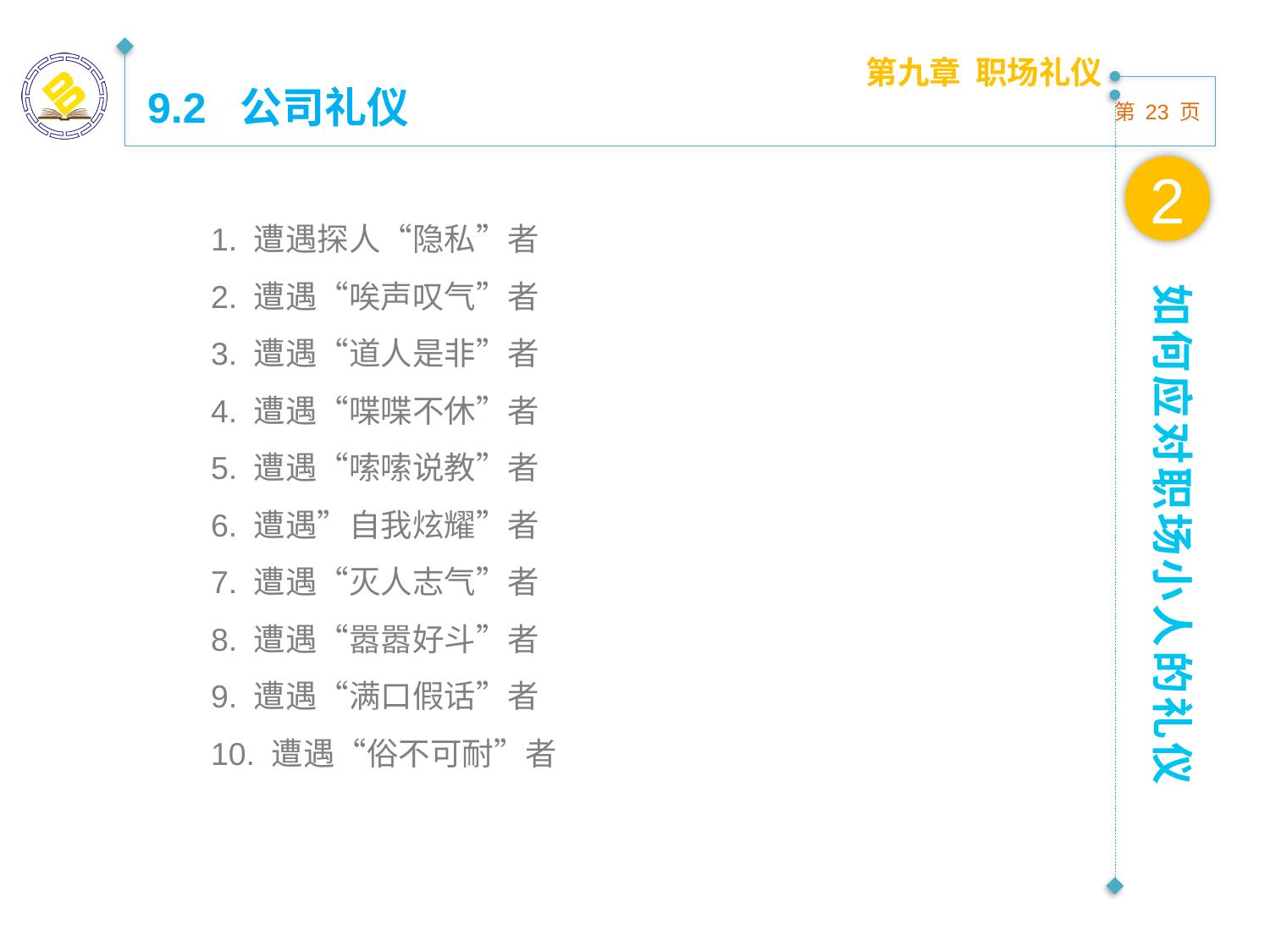

第九章  职场礼仪
9.2  公司礼仪
2
1. 遭遇探人“隐私”者
2. 遭遇“唉声叹气”者
3. 遭遇“道人是非”者
4. 遭遇“喋喋不休”者
5. 遭遇“嗦嗦说教”者
6. 遭遇”自我炫耀”者
7. 遭遇“灭人志气”者
8. 遭遇“嚣嚣好斗”者
9. 遭遇“满口假话”者
10. 遭遇“俗不可耐”者
如何应对职场小人的礼仪